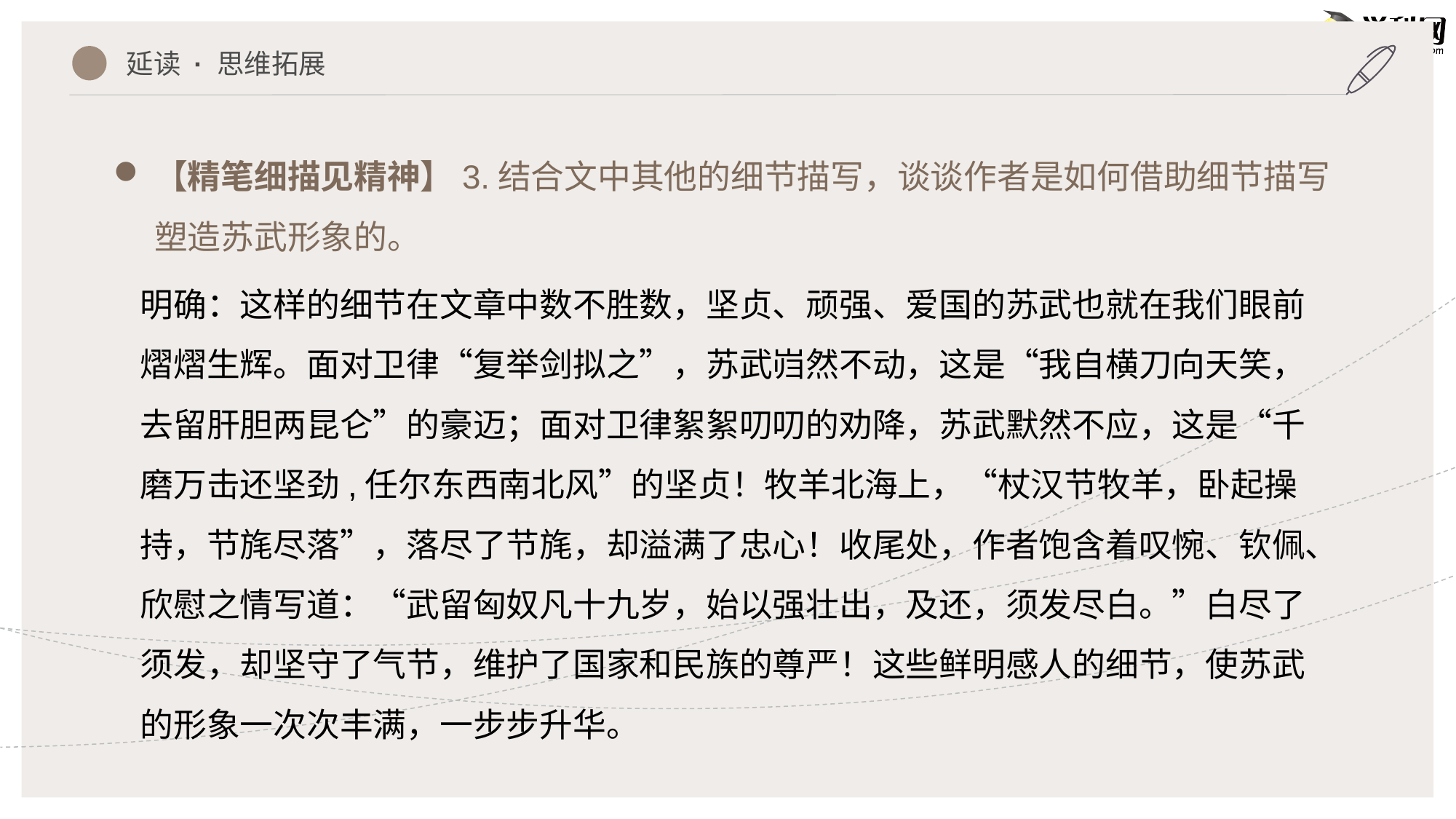

延读 · 思维拓展

【精笔细描见精神】3.结合文中其他的细节描写，谈谈作者是如何借助细节描写塑造苏武形象的。

明确：这样的细节在文章中数不胜数，坚贞、顽强、爱国的苏武也就在我们眼前熠熠生辉。面对卫律“复举剑拟之”，苏武岿然不动，这是“我自横刀向天笑，去留肝胆两昆仑”的豪迈；面对卫律絮絮叨叨的劝降，苏武默然不应，这是“千磨万击还坚劲,任尔东西南北风”的坚贞！牧羊北海上，“杖汉节牧羊，卧起操持，节旄尽落”，落尽了节旄，却溢满了忠心！收尾处，作者饱含着叹惋、钦佩、欣慰之情写道：“武留匈奴凡十九岁，始以强壮出，及还，须发尽白。”白尽了须发，却坚守了气节，维护了国家和民族的尊严！这些鲜明感人的细节，使苏武的形象一次次丰满，一步步升华。